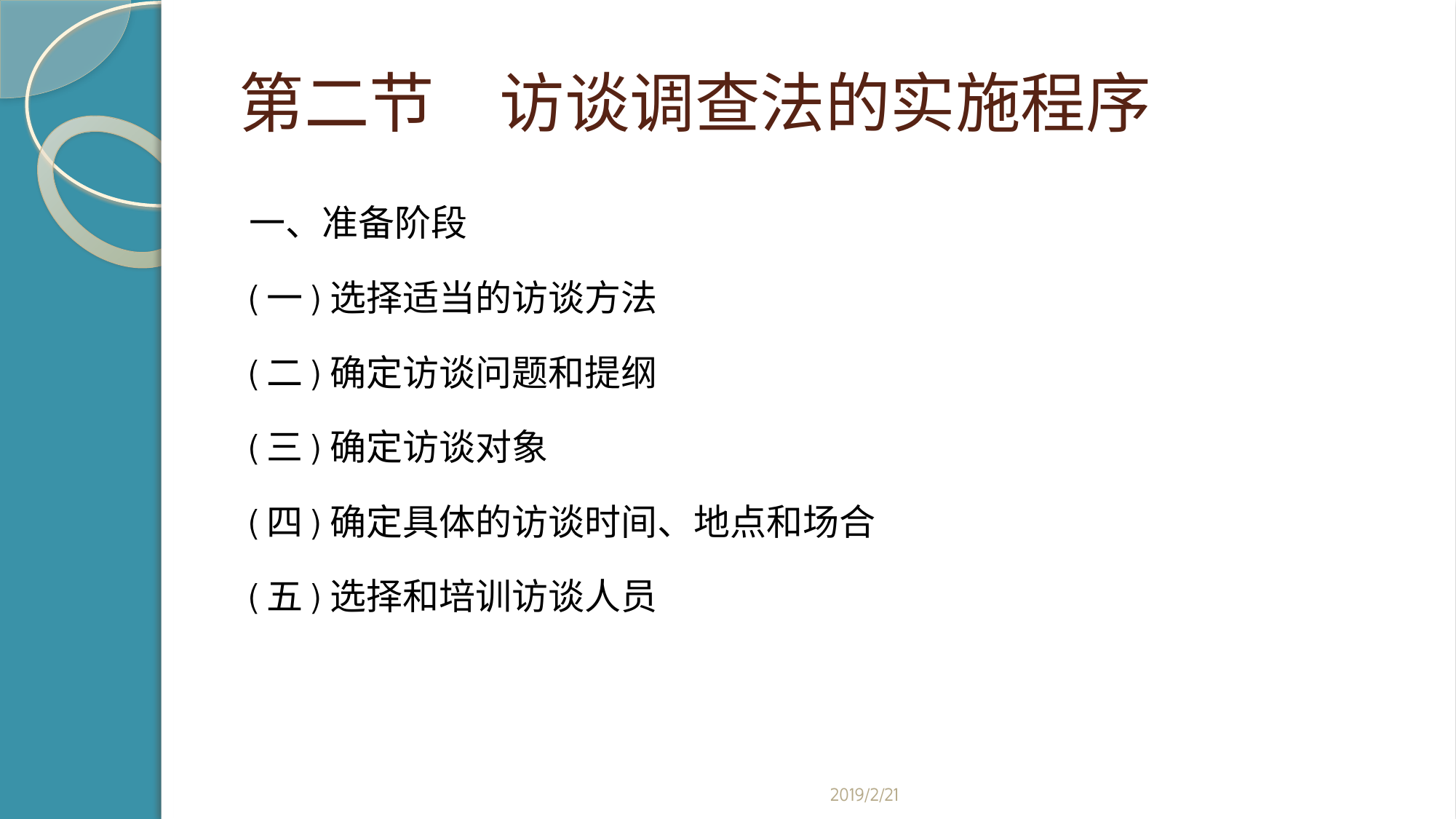

# 第二节　访谈调查法的实施程序
一、准备阶段
(一)选择适当的访谈方法
(二)确定访谈问题和提纲
(三)确定访谈对象
(四)确定具体的访谈时间、地点和场合
(五)选择和培训访谈人员

2019/2/21